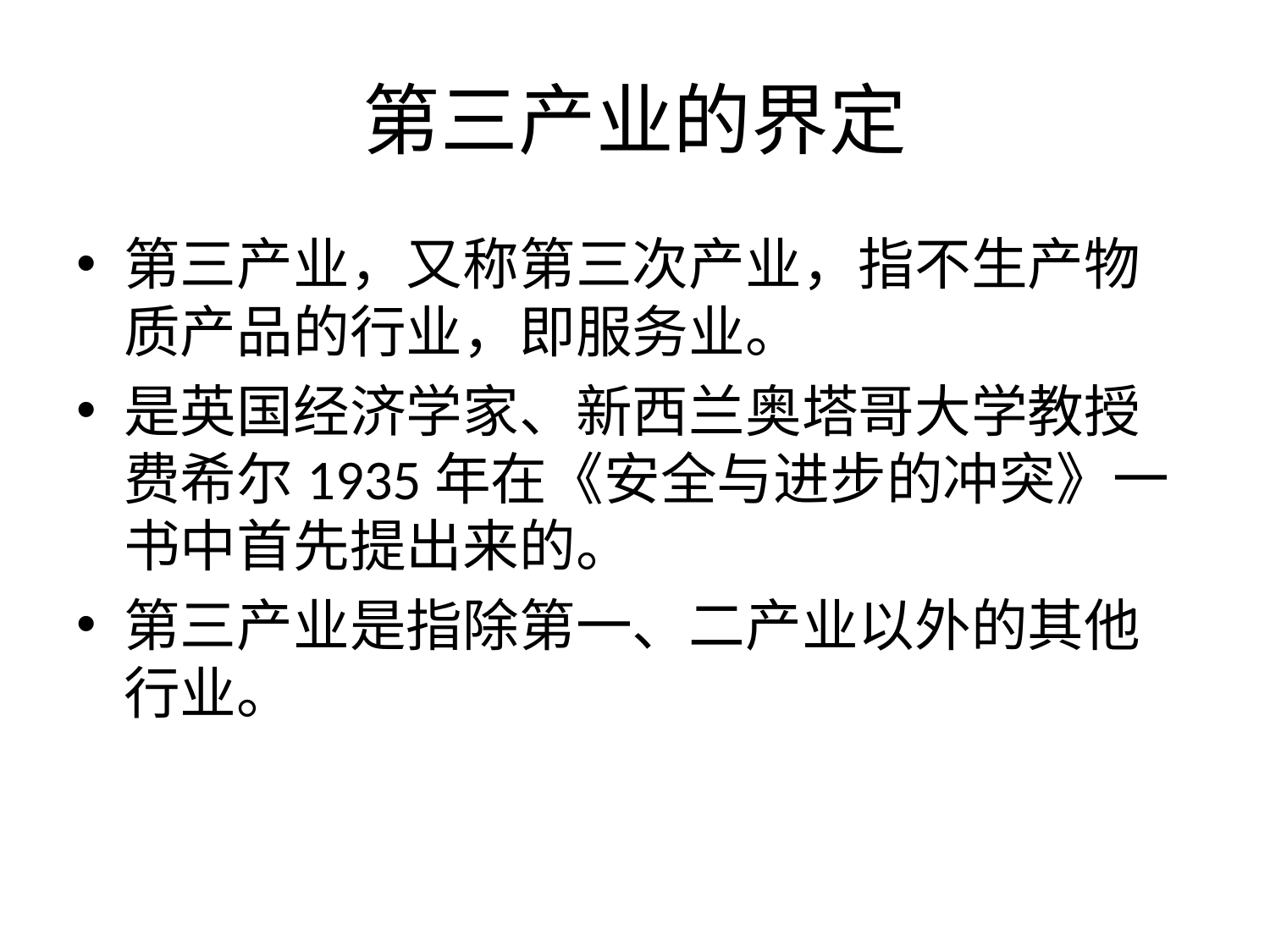

# 第三产业的界定
第三产业，又称第三次产业，指不生产物质产品的行业，即服务业。
是英国经济学家、新西兰奥塔哥大学教授费希尔1935年在《安全与进步的冲突》一书中首先提出来的。
第三产业是指除第一、二产业以外的其他行业。